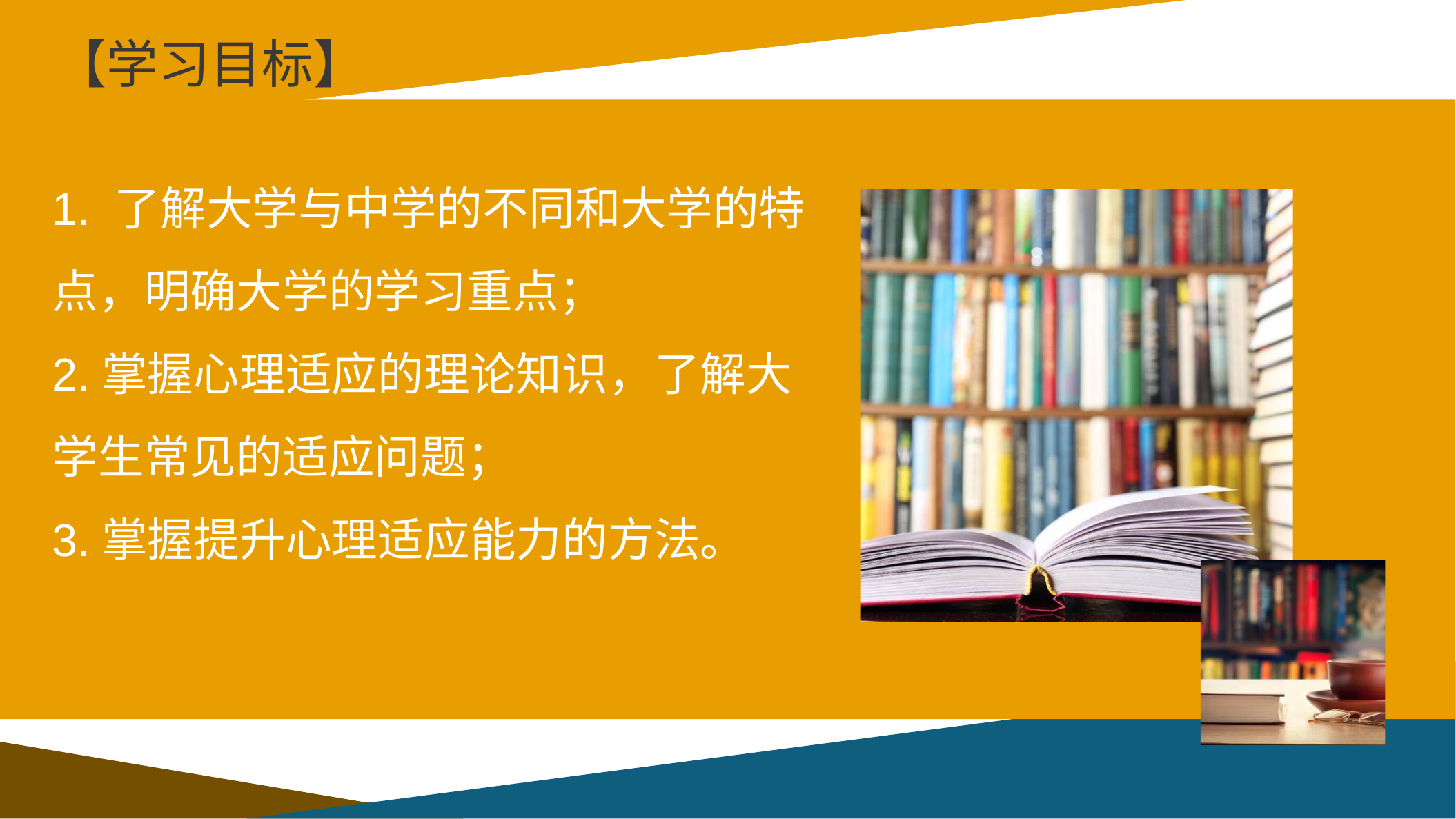

【学习目标】

1. 了解大学与中学的不同和大学的特点，明确大学的学习重点；
2.掌握心理适应的理论知识，了解大学生常见的适应问题；
3.掌握提升心理适应能力的方法。